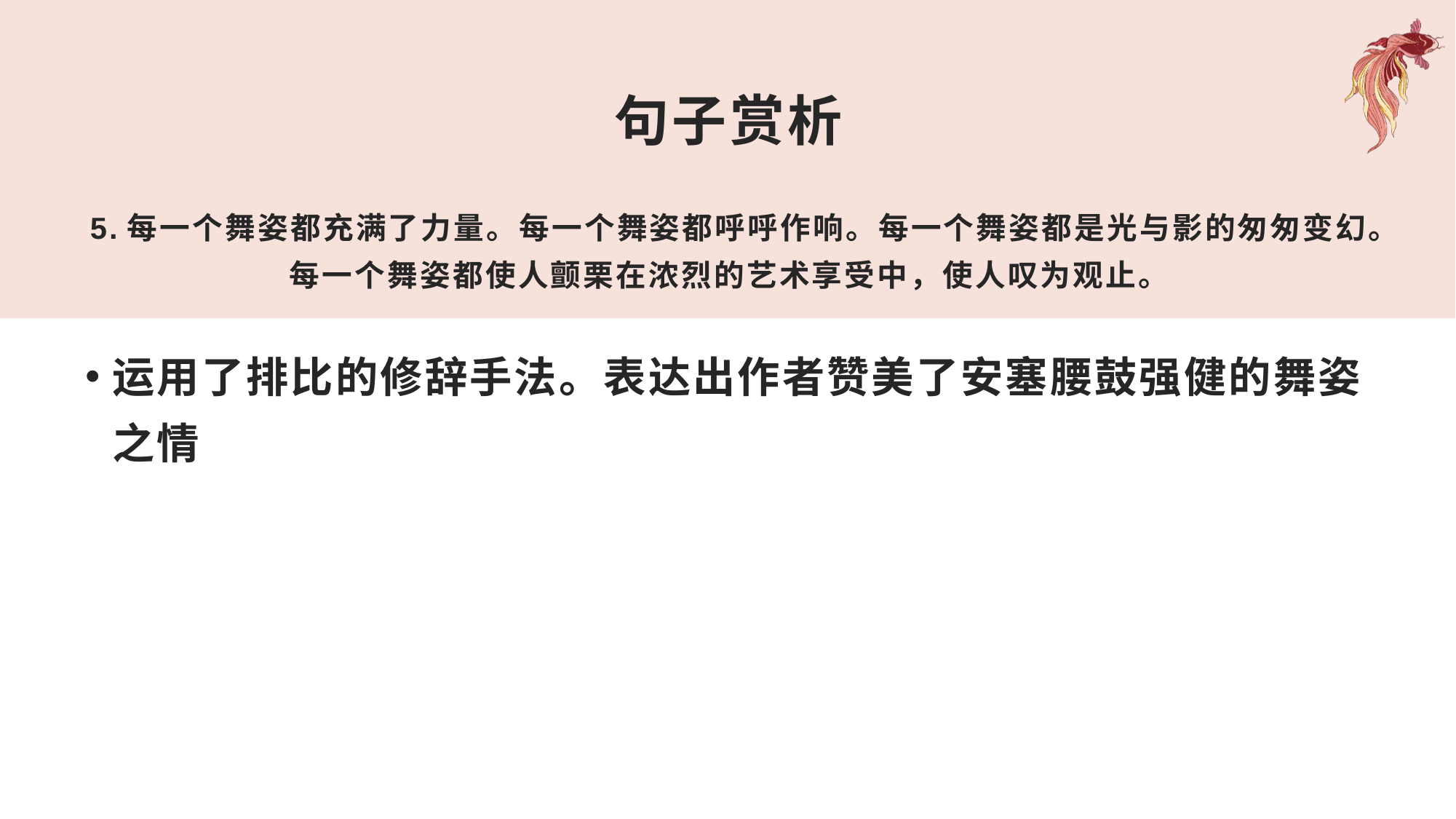

# 句子赏析
5.每一个舞姿都充满了力量。每一个舞姿都呼呼作响。每一个舞姿都是光与影的匆匆变幻。每一个舞姿都使人颤栗在浓烈的艺术享受中，使人叹为观止。
运用了排比的修辞手法。表达出作者赞美了安塞腰鼓强健的舞姿之情